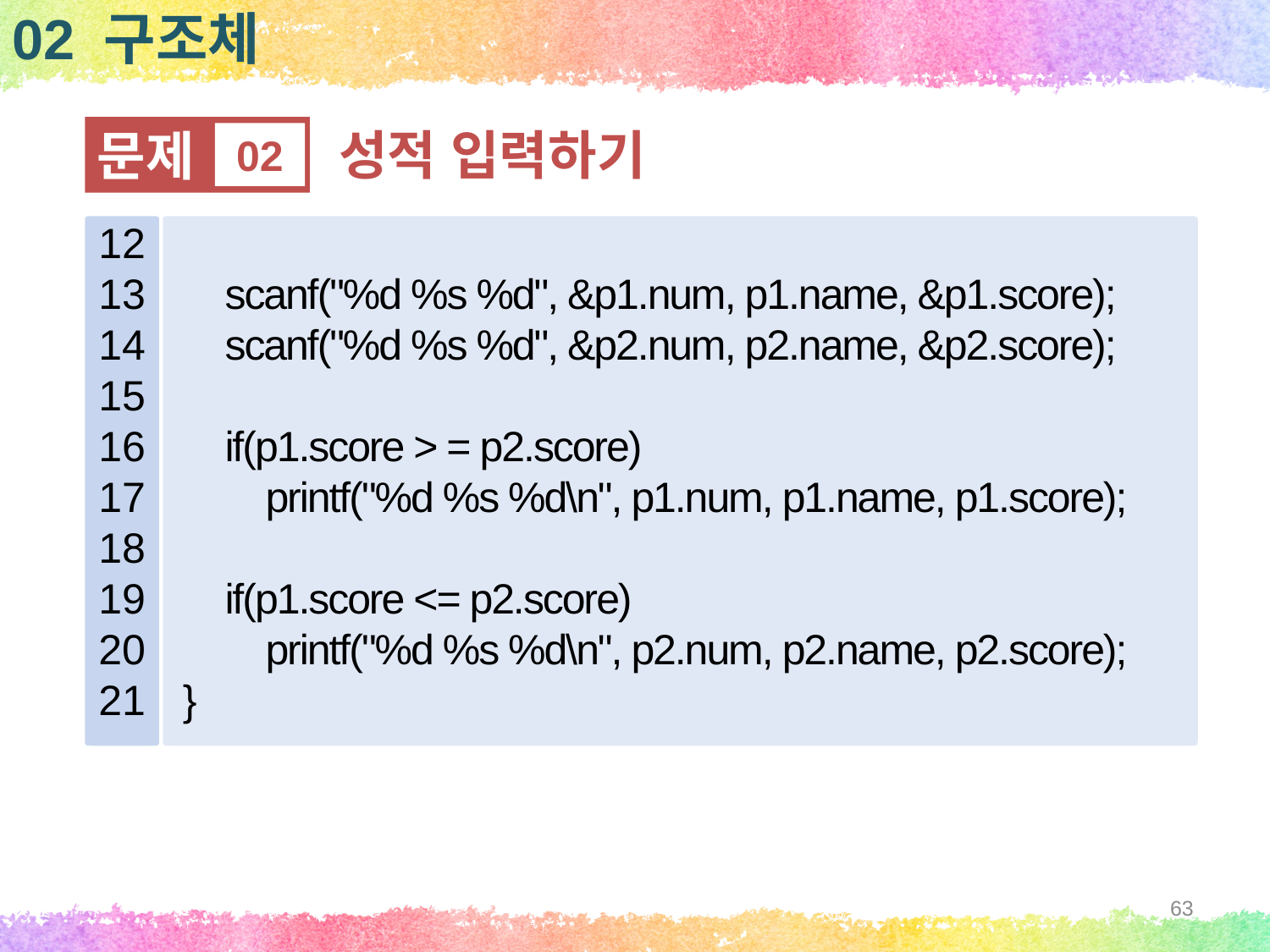

02 구조체
문제
02
성적 입력하기
12
13
14
15
16
17
18
19
20
21

    scanf("%d %s %d", &p1.num, p1.name, &p1.score);
    scanf("%d %s %d", &p2.num, p2.name, &p2.score);

    if(p1.score > = p2.score)
        printf("%d %s %d\n", p1.num, p1.name, p1.score);

    if(p1.score <= p2.score)
        printf("%d %s %d\n", p2.num, p2.name, p2.score);
}
63